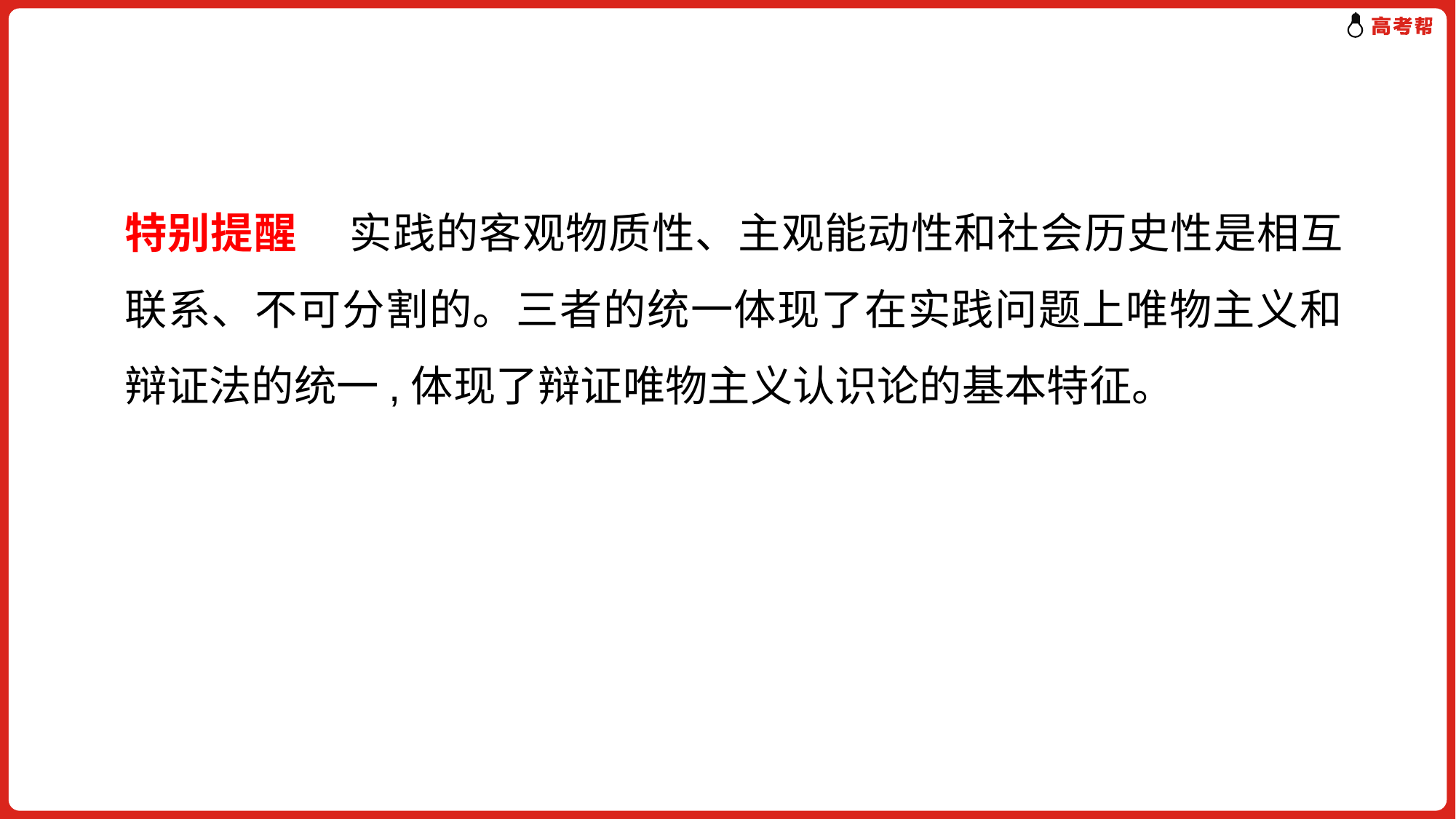

特别提醒     实践的客观物质性、主观能动性和社会历史性是相互联系、不可分割的。三者的统一体现了在实践问题上唯物主义和辩证法的统一,体现了辩证唯物主义认识论的基本特征。